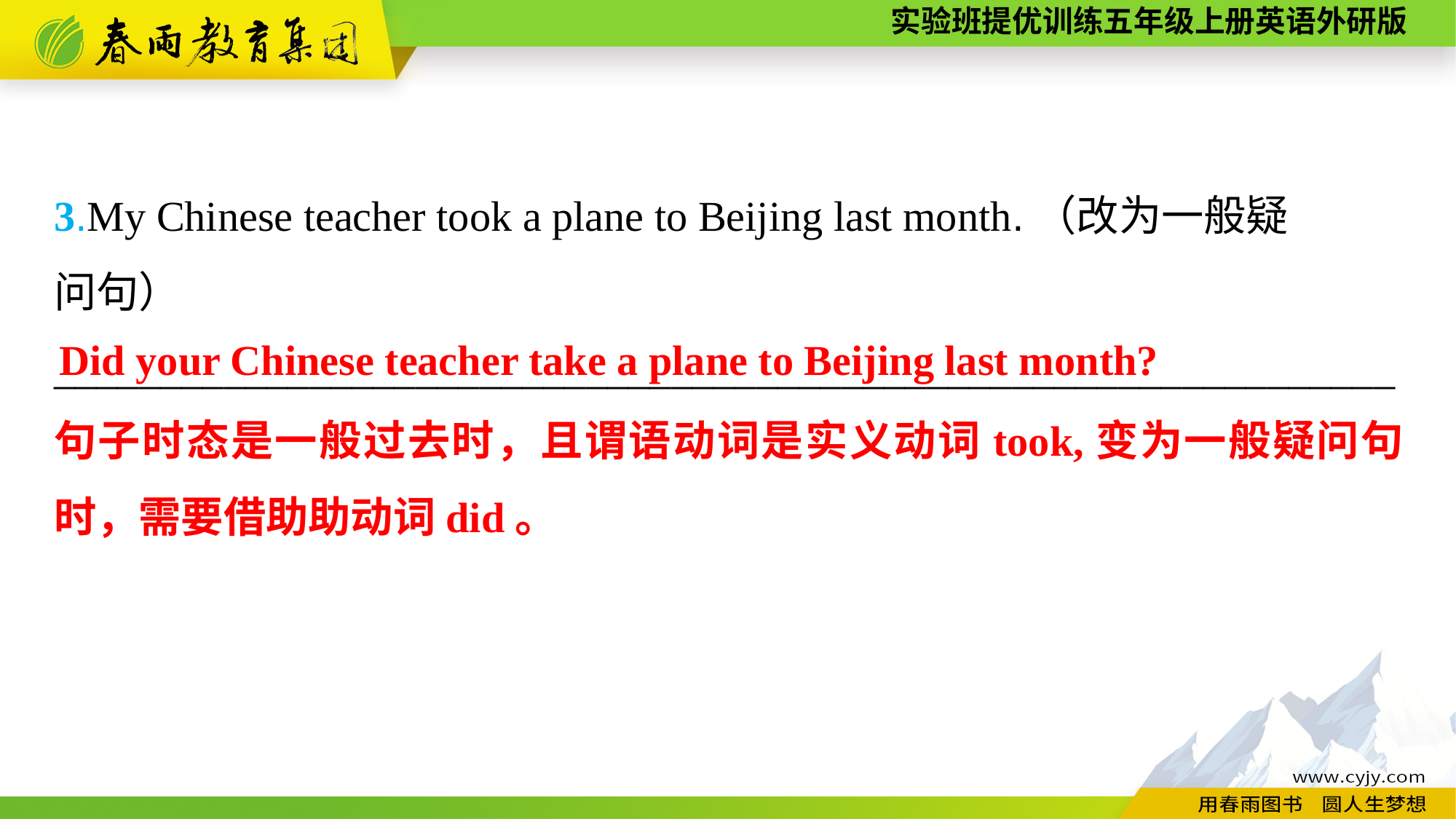

3.My Chinese teacher took a plane to Beijing last month.（改为一般疑
问句）
_______________________________________________________________
Did your Chinese teacher take a plane to Beijing last month?
句子时态是一般过去时，且谓语动词是实义动词took,变为一般疑问句时，需要借助助动词did。